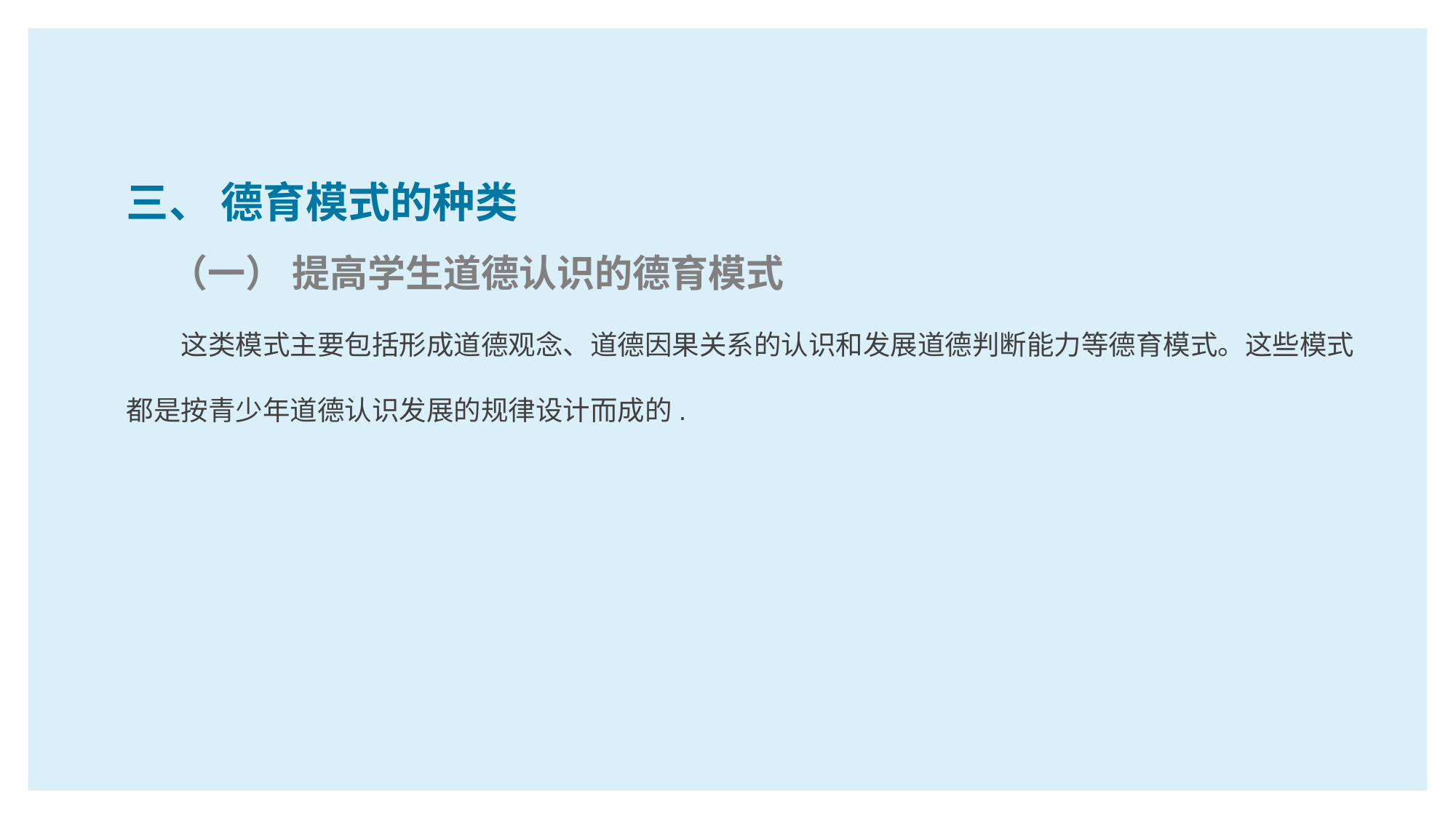

三、 德育模式的种类
    （一） 提高学生道德认识的德育模式
这类模式主要包括形成道德观念、道德因果关系的认识和发展道德判断能力等德育模式。这些模式都是按青少年道德认识发展的规律设计而成的.